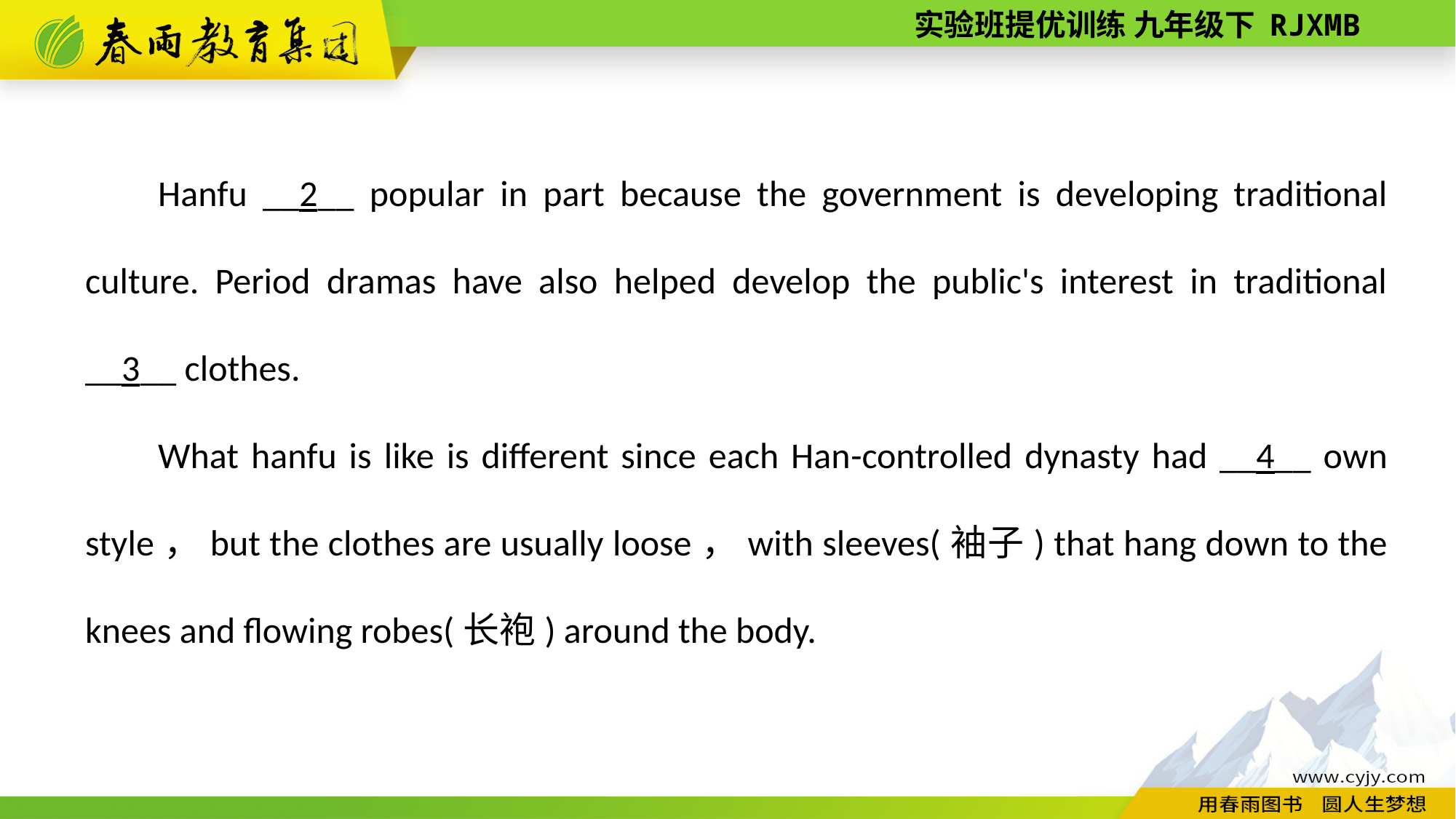

Hanfu __2__ popular in part because the government is developing traditional culture. Period dramas have also helped develop the public's interest in traditional __3__ clothes.
What hanfu is like is different since each Han­-controlled dynasty had __4__ own style，but the clothes are usually loose，with sleeves(袖子) that hang down to the knees and flowing robes(长袍) around the body.